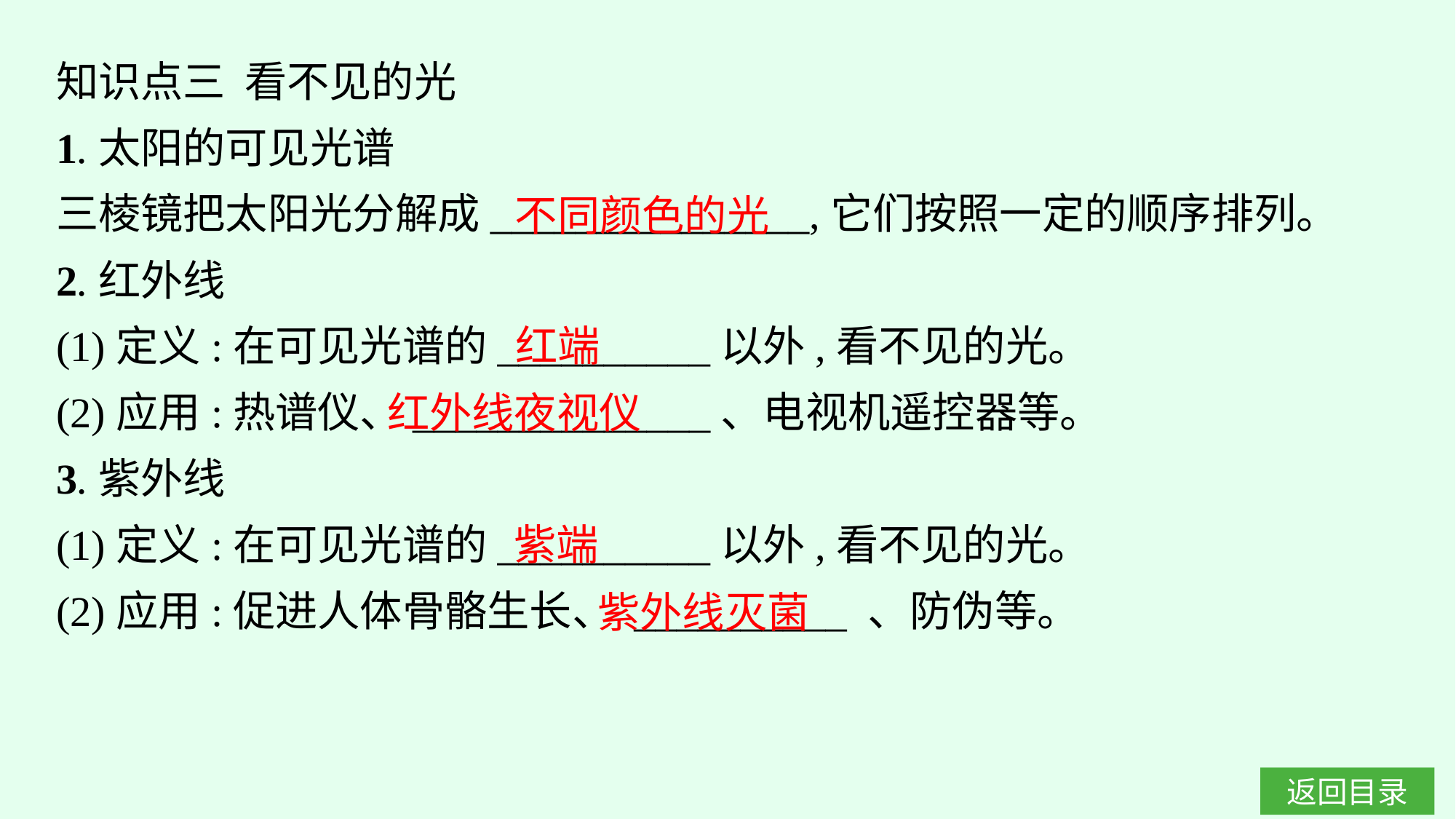

知识点三  看不见的光
1.太阳的可见光谱
三棱镜把太阳光分解成_______________,它们按照一定的顺序排列。
2.红外线
(1)定义:在可见光谱的__________以外,看不见的光。
(2)应用:热谱仪、______________、电视机遥控器等。
3.紫外线
(1)定义:在可见光谱的__________以外,看不见的光。
(2)应用:促进人体骨骼生长、 __________ 、防伪等。
不同颜色的光
红端
红外线夜视仪
紫端
紫外线灭菌